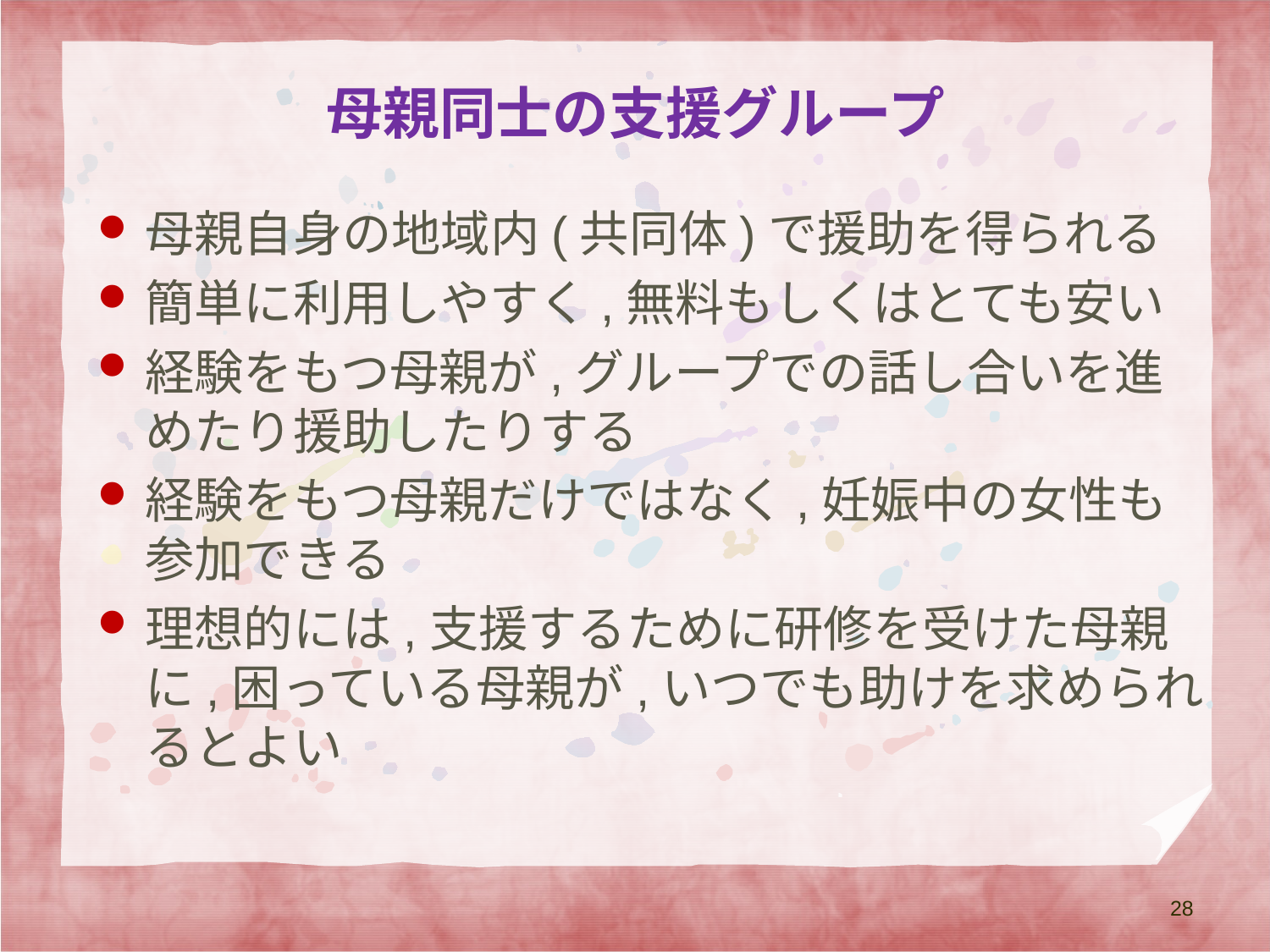

# 母親同士の支援グループ
母親自身の地域内(共同体)で援助を得られる
簡単に利用しやすく,無料もしくはとても安い
経験をもつ母親が,グループでの話し合いを進めたり援助したりする
経験をもつ母親だけではなく,妊娠中の女性も参加できる
理想的には,支援するために研修を受けた母親に,困っている母親が,いつでも助けを求められるとよい
28